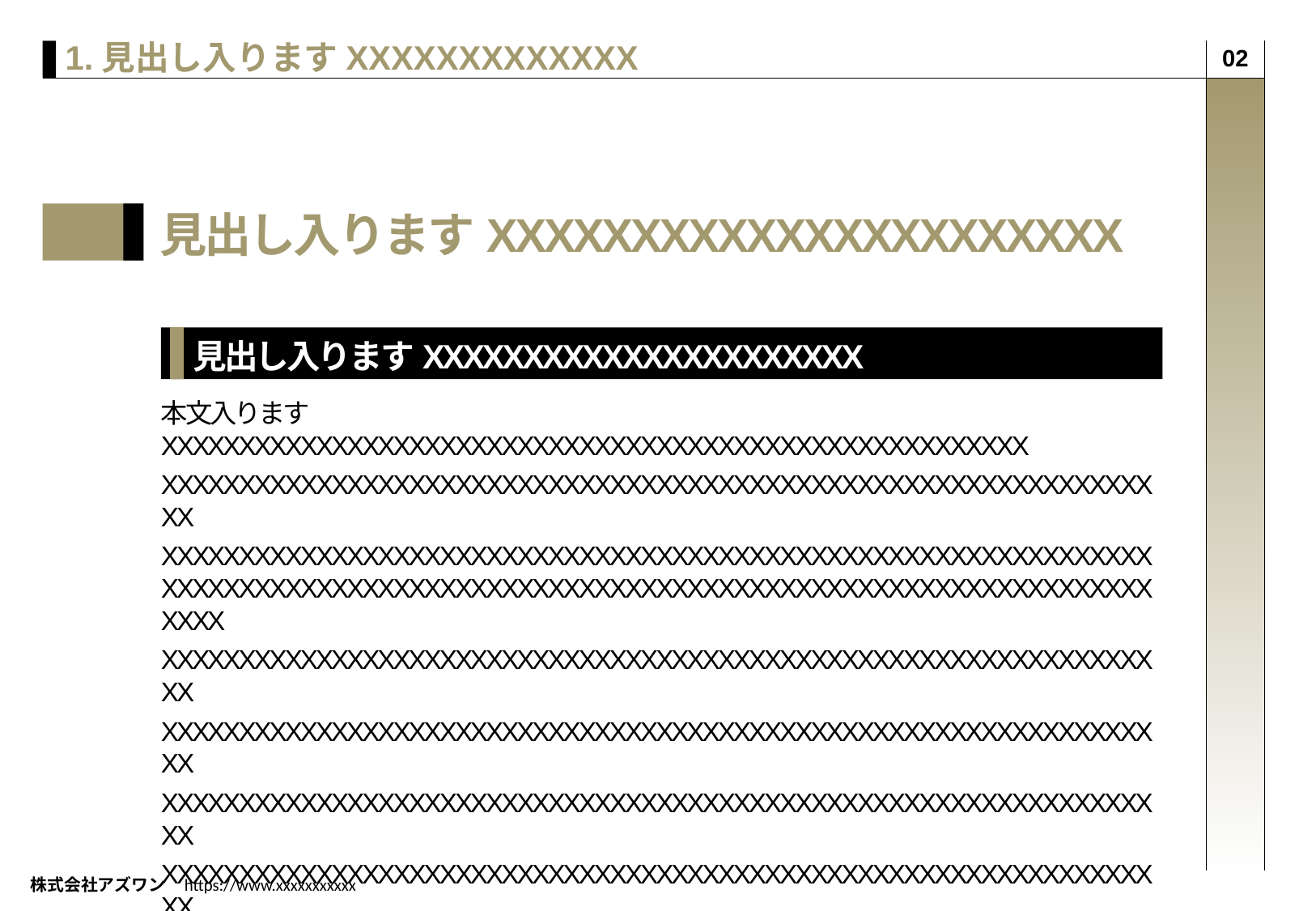

1.見出し入りますXXXXXXXXXXXXX
02

見出し入りますXXXXXXXXXXXXXXXXXXXXXX

見出し入りますXXXXXXXXXXXXXXXXXXXXXX
本文入りますXXXXXXXXXXXXXXXXXXXXXXXXXXXXXXXXXXXXXXXXXXXXXXXXXXXXXXXX
XXXXXXXXXXXXXXXXXXXXXXXXXXXXXXXXXXXXXXXXXXXXXXXXXXXXXXXXXXXXXXXXXX
XXXXXXXXXXXXXXXXXXXXXXXXXXXXXXXXXXXXXXXXXXXXXXXXXXXXXXXXXXXXXXXXXXXXXXXXXXXXXXXXXXXXXXXXXXXXXXXXXXXXXXXXXXXXXXXXXXXXXXXXXXXXXXXXXXXX
XXXXXXXXXXXXXXXXXXXXXXXXXXXXXXXXXXXXXXXXXXXXXXXXXXXXXXXXXXXXXXXXXX
XXXXXXXXXXXXXXXXXXXXXXXXXXXXXXXXXXXXXXXXXXXXXXXXXXXXXXXXXXXXXXXXXX
XXXXXXXXXXXXXXXXXXXXXXXXXXXXXXXXXXXXXXXXXXXXXXXXXXXXXXXXXXXXXXXXXX
XXXXXXXXXXXXXXXXXXXXXXXXXXXXXXXXXXXXXXXXXXXXXXXXXXXXXXXXXXXXXXXXXX
XXXXXXXXXXXXXXXXXXXXXXXXXXXXXXXXXXXXXXXXXXXXXXXXXXXXXXXXXXXXXXXXXX
XXXXXXXXXXXXXXXXXXXXXXXXXXXXXXXXXXXXXXXXXXXXXXXXXXXXXXXXXXXXXXXXXX

株式会社アズワン    https://www.xxxxxxxxxxx